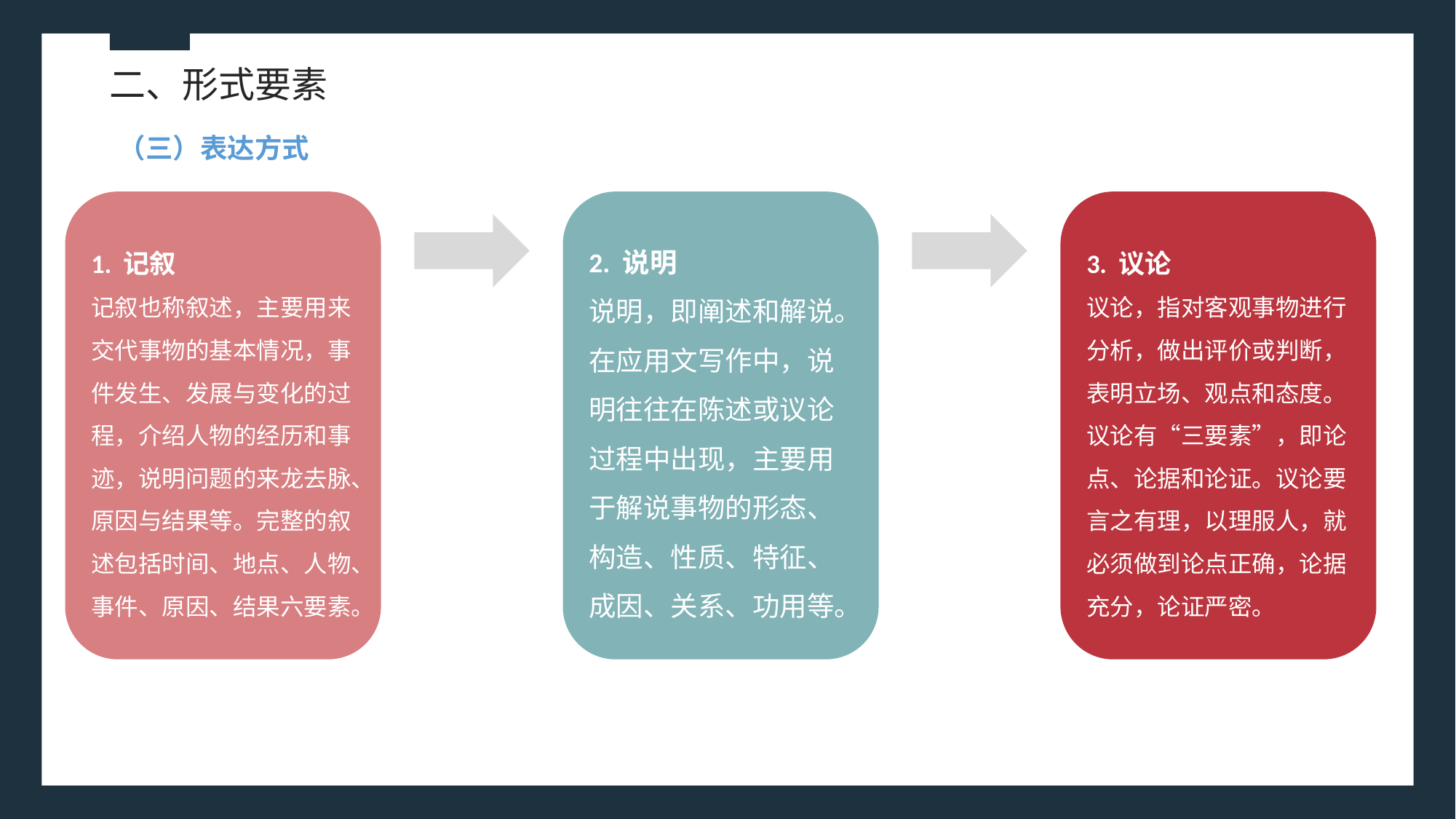

二、形式要素
（三）表达方式
1. 记叙
记叙也称叙述，主要用来交代事物的基本情况，事件发生、发展与变化的过程，介绍人物的经历和事迹，说明问题的来龙去脉、原因与结果等。完整的叙述包括时间、地点、人物、事件、原因、结果六要素。
2. 说明
说明，即阐述和解说。在应用文写作中，说明往往在陈述或议论过程中出现，主要用于解说事物的形态、构造、性质、特征、成因、关系、功用等。
3. 议论
议论，指对客观事物进行分析，做出评价或判断，表明立场、观点和态度。议论有“三要素”，即论点、论据和论证。议论要言之有理，以理服人，就必须做到论点正确，论据充分，论证严密。